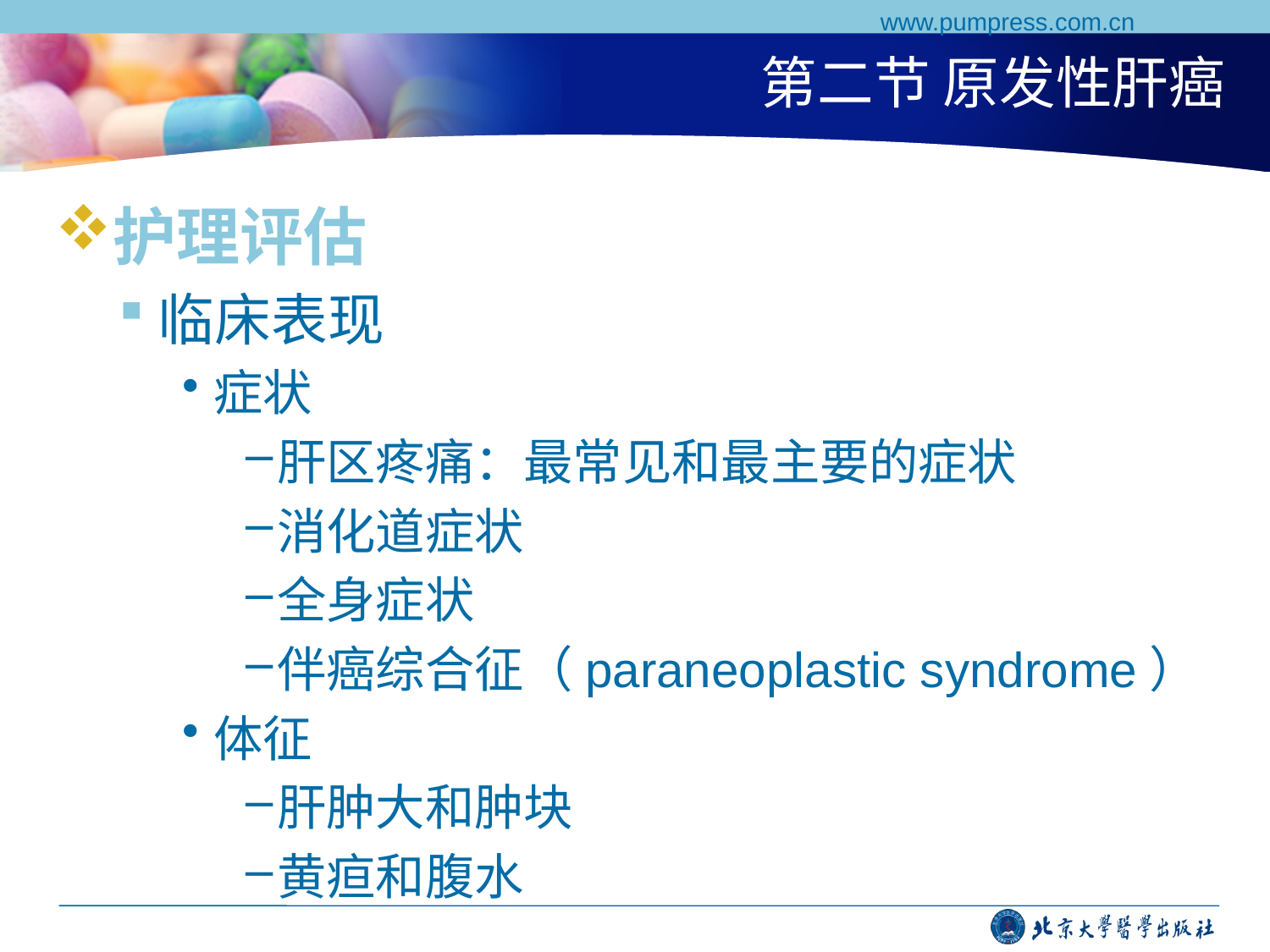

www.pumpress.com.cn
# 第二节 原发性肝癌
护理评估
临床表现
症状
肝区疼痛：最常见和最主要的症状
消化道症状
全身症状
伴癌综合征（paraneoplastic syndrome）
体征
肝肿大和肿块
黄疸和腹水